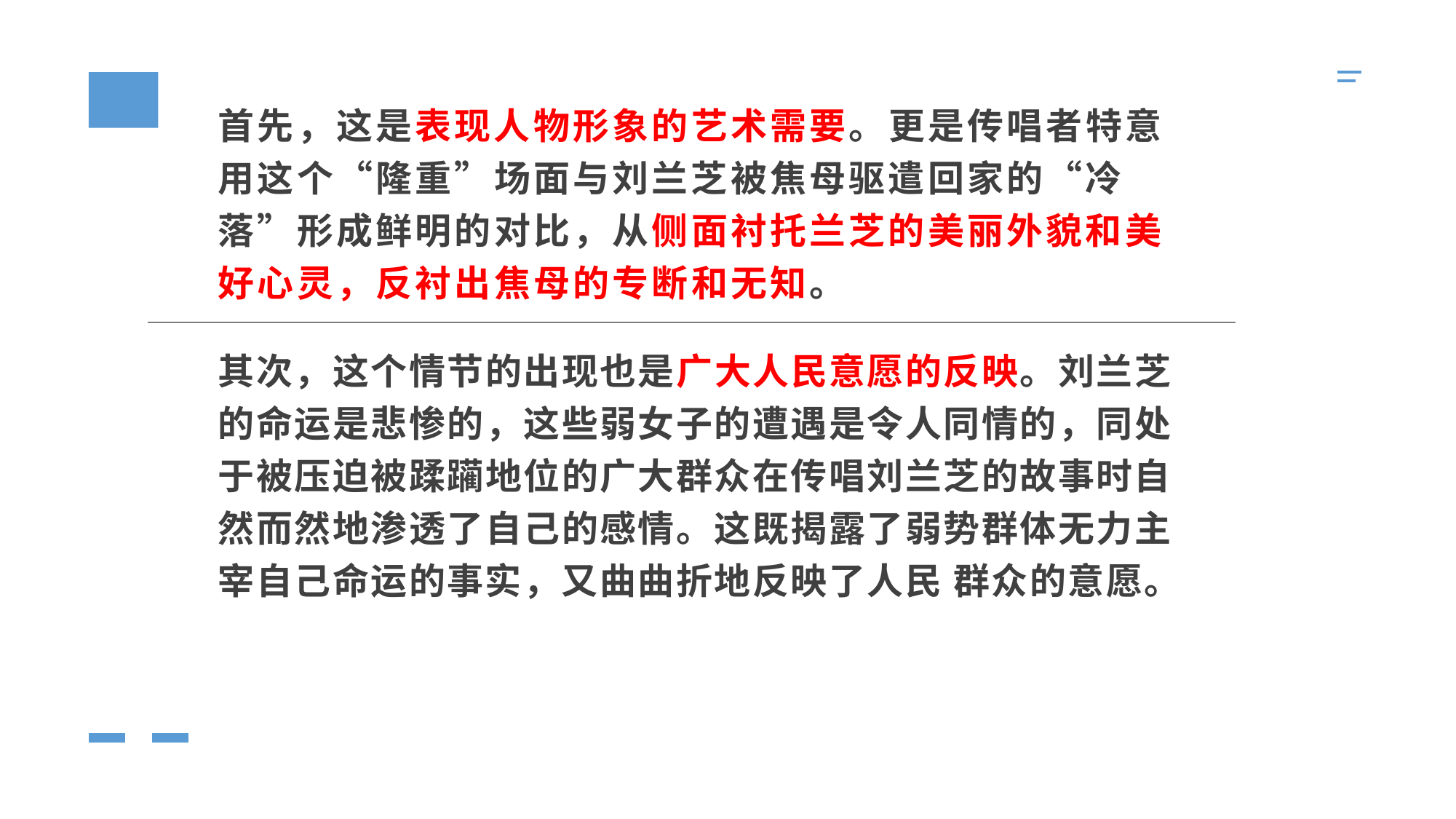

首先，这是表现人物形象的艺术需要。更是传唱者特意用这个“隆重”场面与刘兰芝被焦母驱遣回家的“冷落”形成鲜明的对比，从侧面衬托兰芝的美丽外貌和美好心灵，反衬出焦母的专断和无知。
其次，这个情节的出现也是广大人民意愿的反映。刘兰芝的命运是悲惨的，这些弱女子的遭遇是令人同情的，同处于被压迫被蹂躏地位的广大群众在传唱刘兰芝的故事时自然而然地渗透了自己的感情。这既揭露了弱势群体无力主宰自己命运的事实，又曲曲折地反映了人民 群众的意愿。